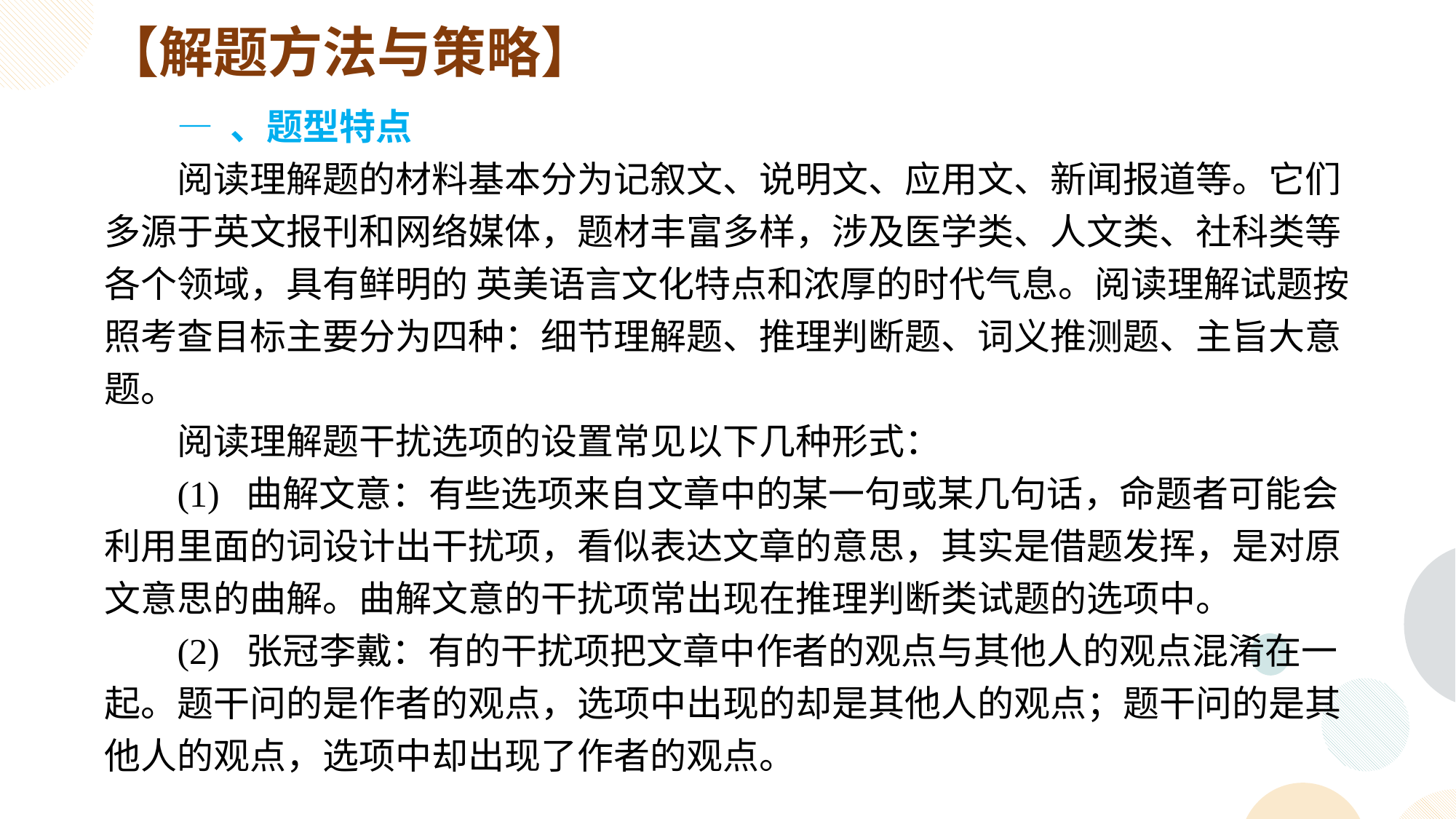

【解题方法与策略】
— 、题型特点
阅读理解题的材料基本分为记叙文、说明文、应用文、新闻报道等。它们多源于英文报刊和网络媒体，题材丰富多样，涉及医学类、人文类、社科类等各个领域，具有鲜明的 英美语言文化特点和浓厚的时代气息。阅读理解试题按照考查目标主要分为四种：细节理解题、推理判断题、词义推测题、主旨大意题。
阅读理解题干扰选项的设置常见以下几种形式：
(1)  曲解文意：有些选项来自文章中的某一句或某几句话，命题者可能会利用里面的词设计出干扰项，看似表达文章的意思，其实是借题发挥，是对原文意思的曲解。曲解文意的干扰项常出现在推理判断类试题的选项中。
(2)  张冠李戴：有的干扰项把文章中作者的观点与其他人的观点混淆在一 起。题干问的是作者的观点，选项中出现的却是其他人的观点；题干问的是其他人的观点，选项中却出现了作者的观点。